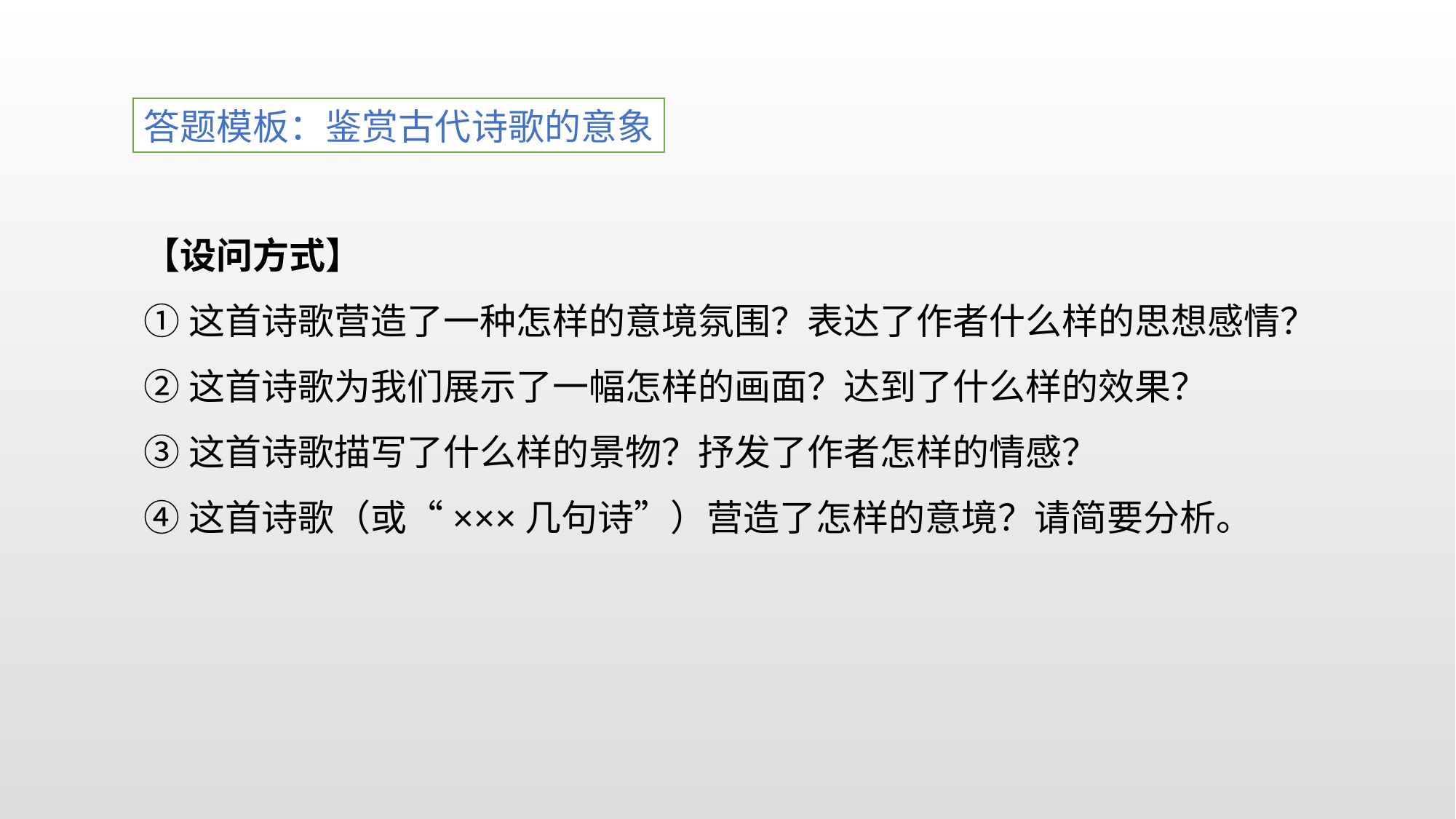

答题模板：鉴赏古代诗歌的意象
【设问方式】
①这首诗歌营造了一种怎样的意境氛围？表达了作者什么样的思想感情？
②这首诗歌为我们展示了一幅怎样的画面？达到了什么样的效果？
③这首诗歌描写了什么样的景物？抒发了作者怎样的情感？
④这首诗歌（或“×××几句诗”）营造了怎样的意境？请简要分析。